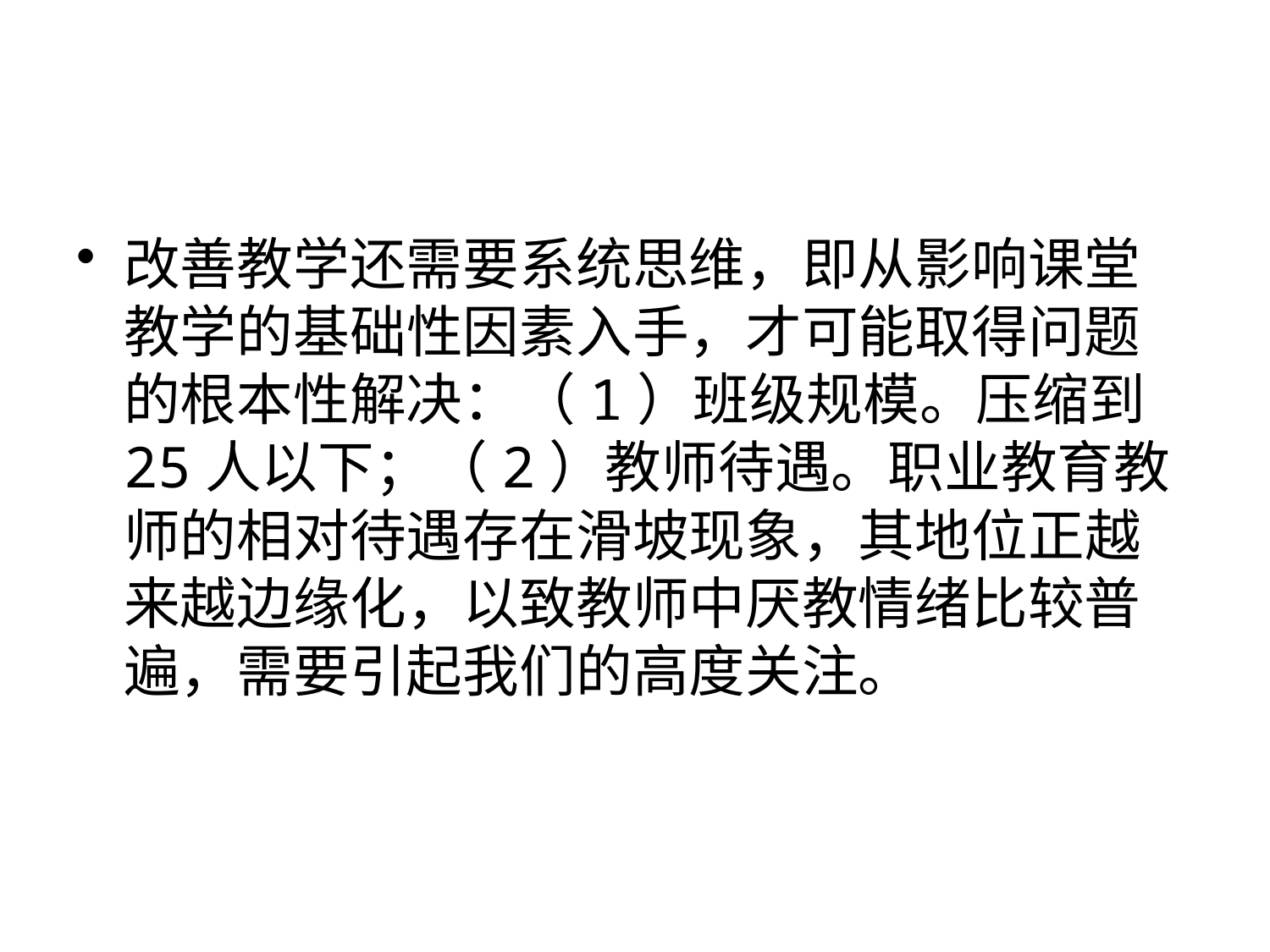

#
改善教学还需要系统思维，即从影响课堂教学的基础性因素入手，才可能取得问题的根本性解决：（1）班级规模。压缩到25人以下；（2）教师待遇。职业教育教师的相对待遇存在滑坡现象，其地位正越来越边缘化，以致教师中厌教情绪比较普遍，需要引起我们的高度关注。